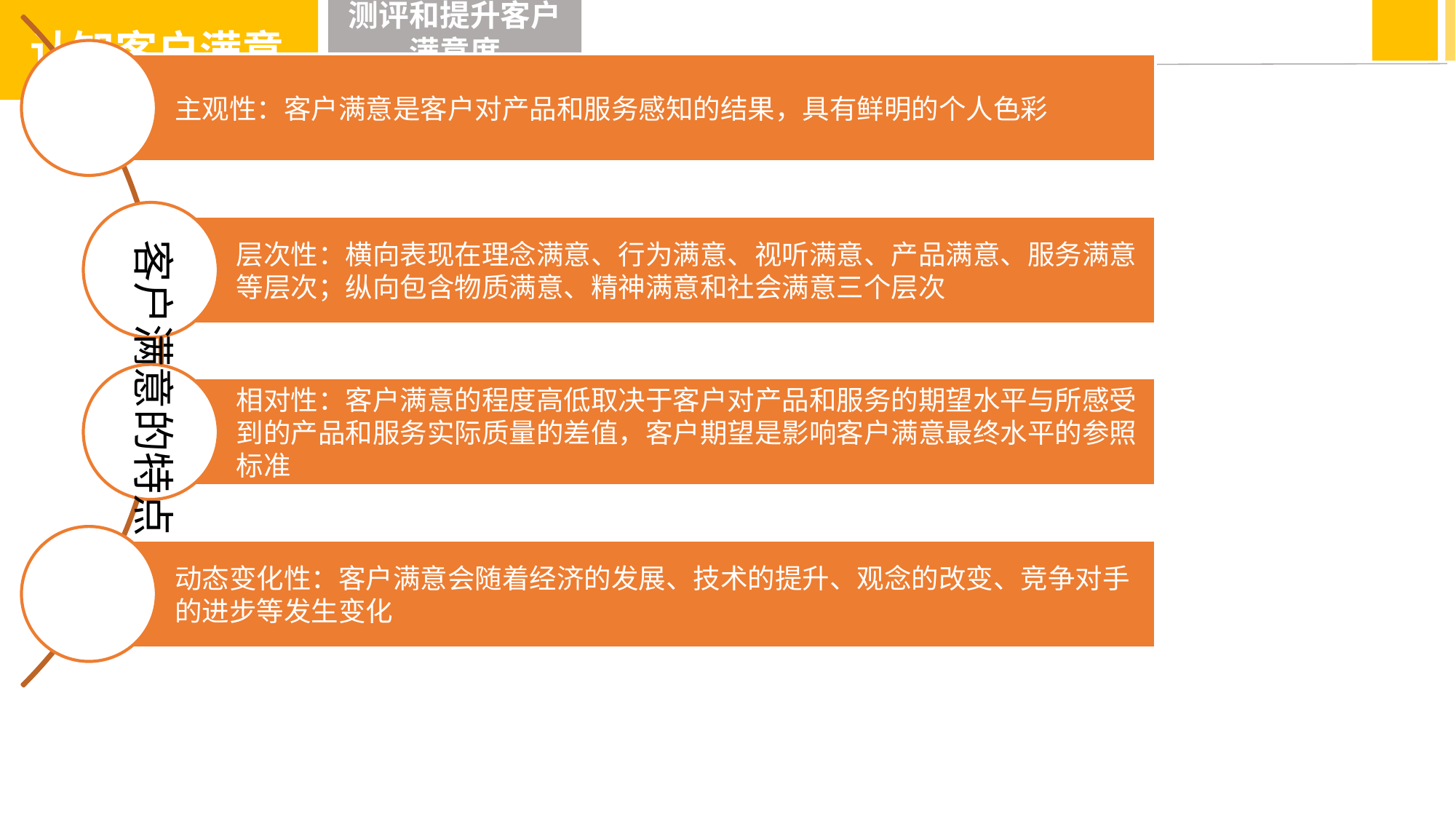

认知客户满意
测评和提升客户满意度

主观性：客户满意是客户对产品和服务感知的结果，具有鲜明的个人色彩
层次性：横向表现在理念满意、行为满意、视听满意、产品满意、服务满意等层次；纵向包含物质满意、精神满意和社会满意三个层次
相对性：客户满意的程度高低取决于客户对产品和服务的期望水平与所感受到的产品和服务实际质量的差值，客户期望是影响客户满意最终水平的参照标准
动态变化性：客户满意会随着经济的发展、技术的提升、观念的改变、竞争对手的进步等发生变化
客户满意的特点